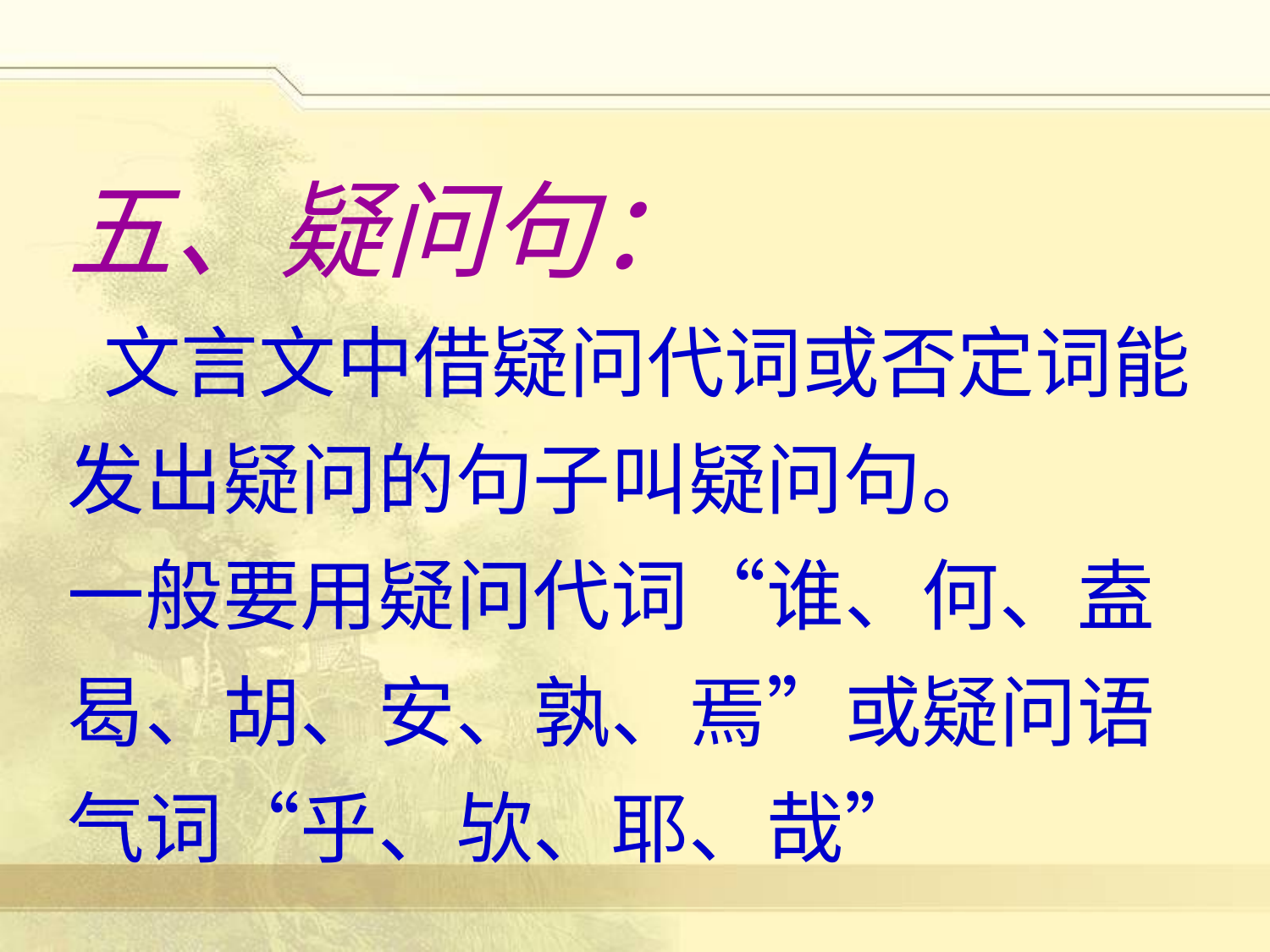

五、疑问句：
 文言文中借疑问代词或否定词能发出疑问的句子叫疑问句。
一般要用疑问代词“谁、何、盍曷、胡、安、孰、焉”或疑问语气词“乎、欤、耶、哉”